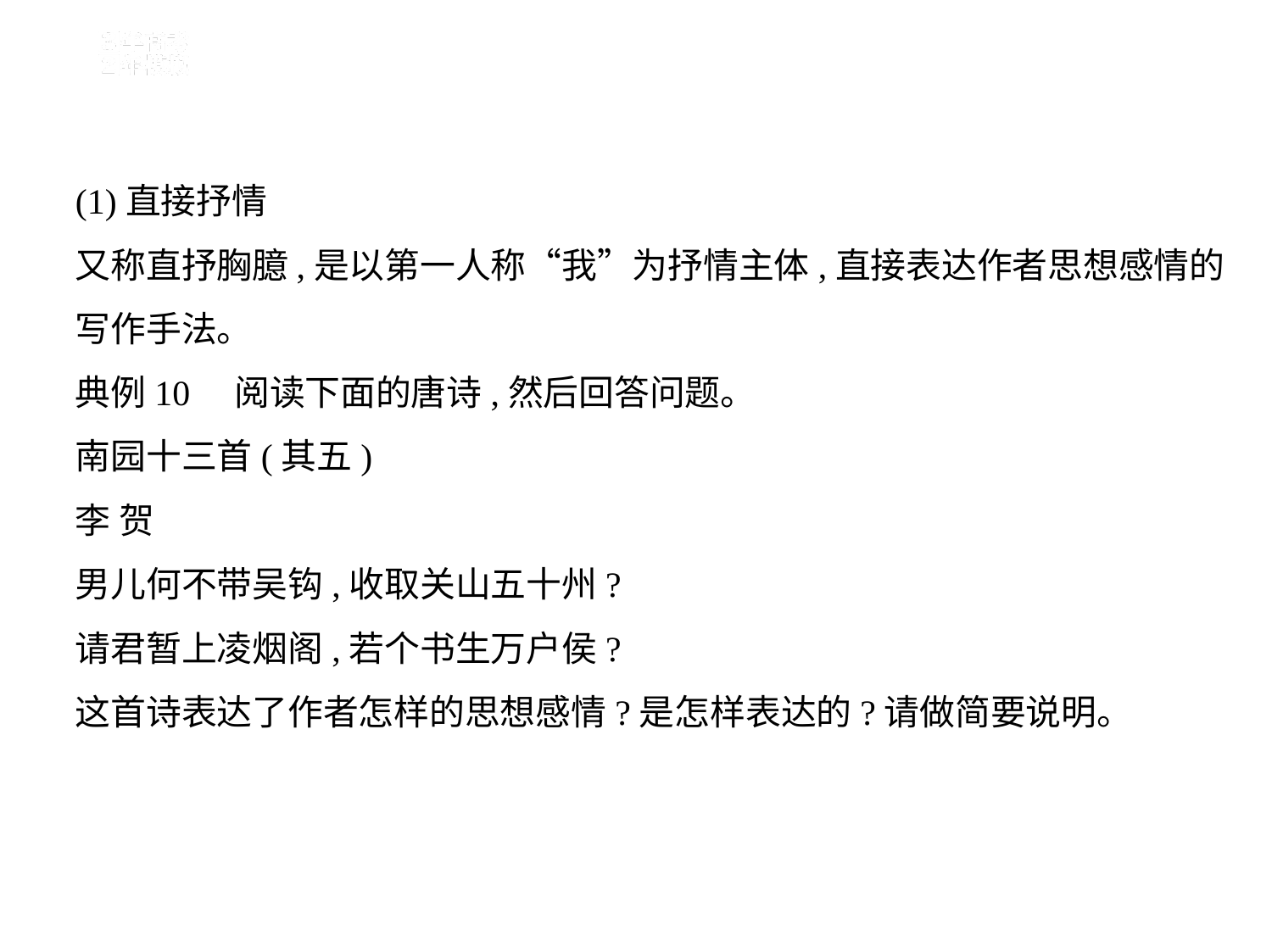

(1)直接抒情
又称直抒胸臆,是以第一人称“我”为抒情主体,直接表达作者思想感情的
写作手法。
典例10　阅读下面的唐诗,然后回答问题。
南园十三首(其五)
李 贺
男儿何不带吴钩,收取关山五十州?
请君暂上凌烟阁,若个书生万户侯?
这首诗表达了作者怎样的思想感情?是怎样表达的?请做简要说明。